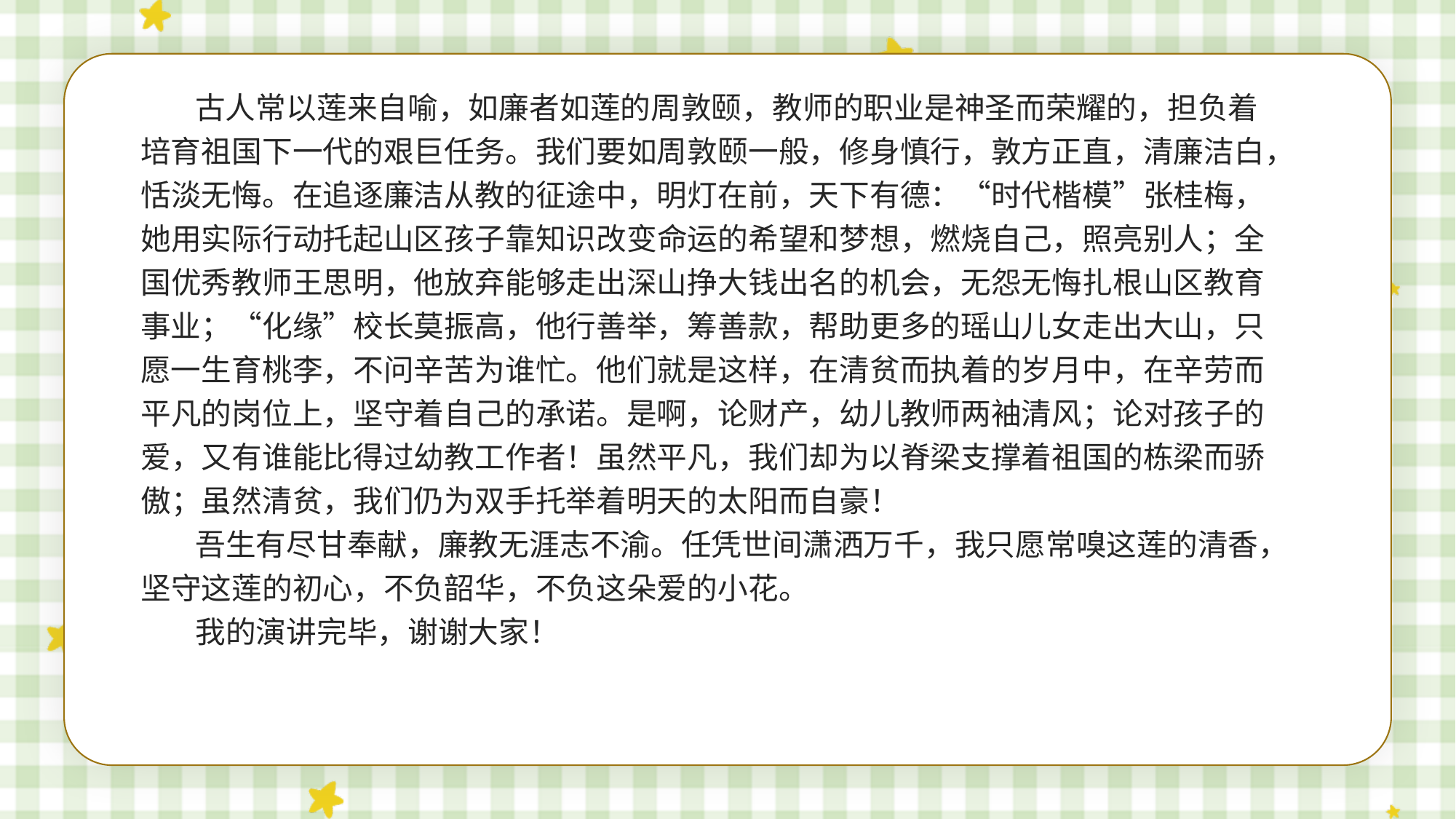

古人常以莲来自喻，如廉者如莲的周敦颐，教师的职业是神圣而荣耀的，担负着培育祖国下一代的艰巨任务。我们要如周敦颐一般，修身慎行，敦方正直，清廉洁白，恬淡无悔。在追逐廉洁从教的征途中，明灯在前，天下有德：“时代楷模”张桂梅，她用实际行动托起山区孩子靠知识改变命运的希望和梦想，燃烧自己，照亮别人；全国优秀教师王思明，他放弃能够走出深山挣大钱出名的机会，无怨无悔扎根山区教育事业；“化缘”校长莫振高，他行善举，筹善款，帮助更多的瑶山儿女走出大山，只愿一生育桃李，不问辛苦为谁忙。他们就是这样，在清贫而执着的岁月中，在辛劳而平凡的岗位上，坚守着自己的承诺。是啊，论财产，幼儿教师两袖清风；论对孩子的爱，又有谁能比得过幼教工作者！虽然平凡，我们却为以脊梁支撑着祖国的栋梁而骄傲；虽然清贫，我们仍为双手托举着明天的太阳而自豪！
吾生有尽甘奉献，廉教无涯志不渝。任凭世间潇洒万千，我只愿常嗅这莲的清香，坚守这莲的初心，不负韶华，不负这朵爱的小花。
我的演讲完毕，谢谢大家！